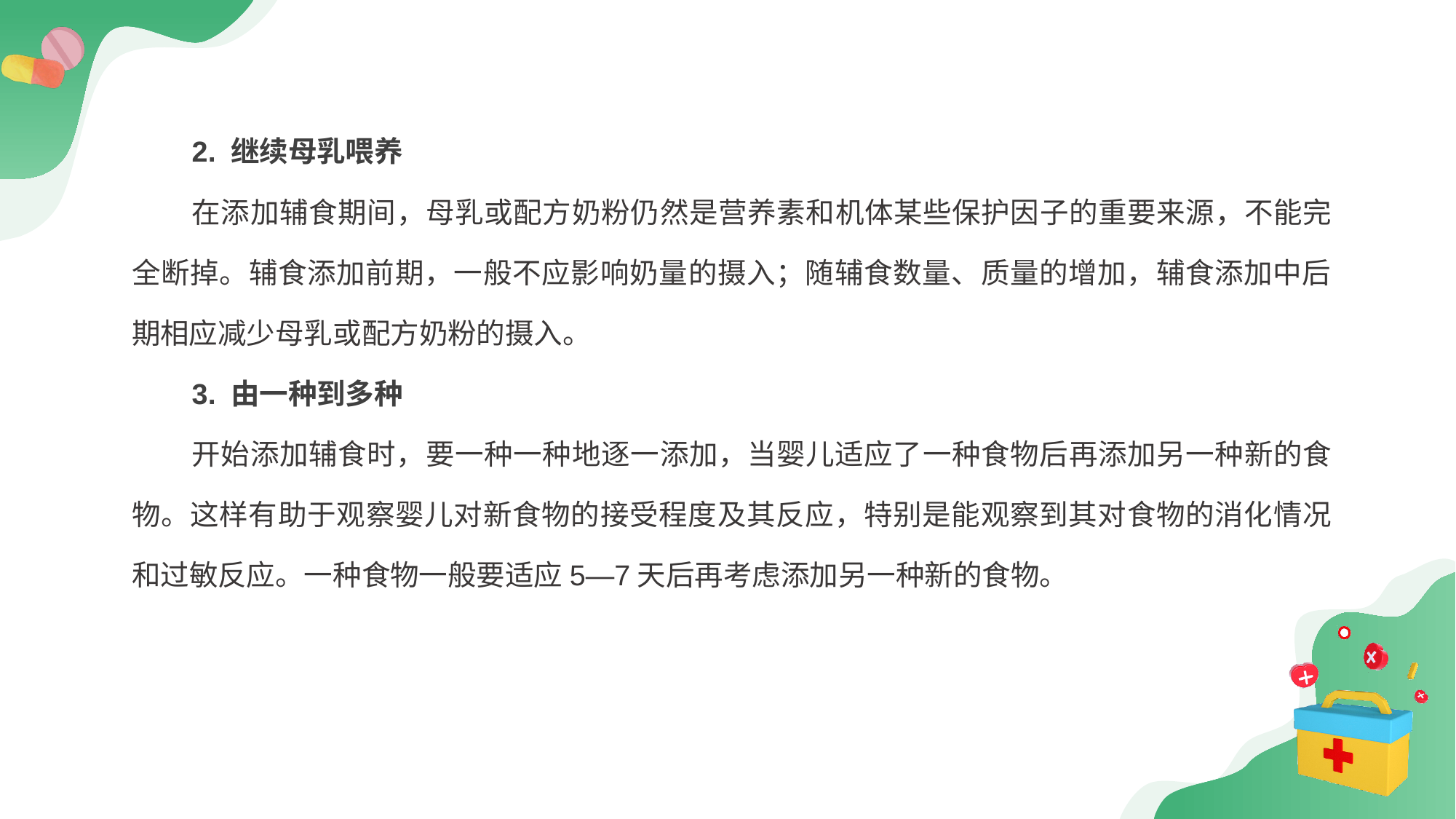

2. 继续母乳喂养
在添加辅食期间，母乳或配方奶粉仍然是营养素和机体某些保护因子的重要来源，不能完全断掉。辅食添加前期，一般不应影响奶量的摄入；随辅食数量、质量的增加，辅食添加中后期相应减少母乳或配方奶粉的摄入。
3. 由一种到多种
开始添加辅食时，要一种一种地逐一添加，当婴儿适应了一种食物后再添加另一种新的食物。这样有助于观察婴儿对新食物的接受程度及其反应，特别是能观察到其对食物的消化情况和过敏反应。一种食物一般要适应5—7天后再考虑添加另一种新的食物。